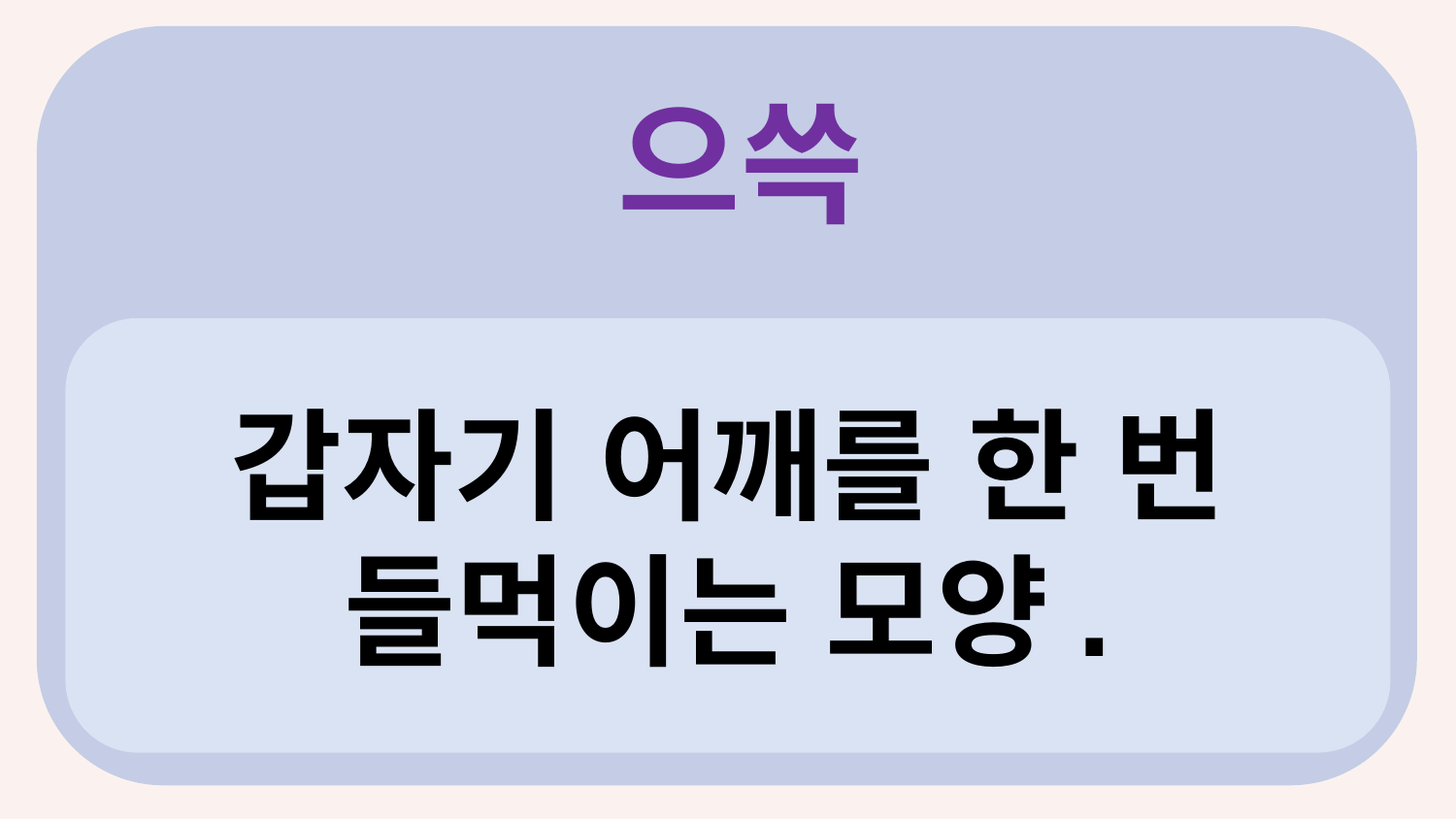

으쓱

?

갑자기 어깨를 한 번 들먹이는 모양.